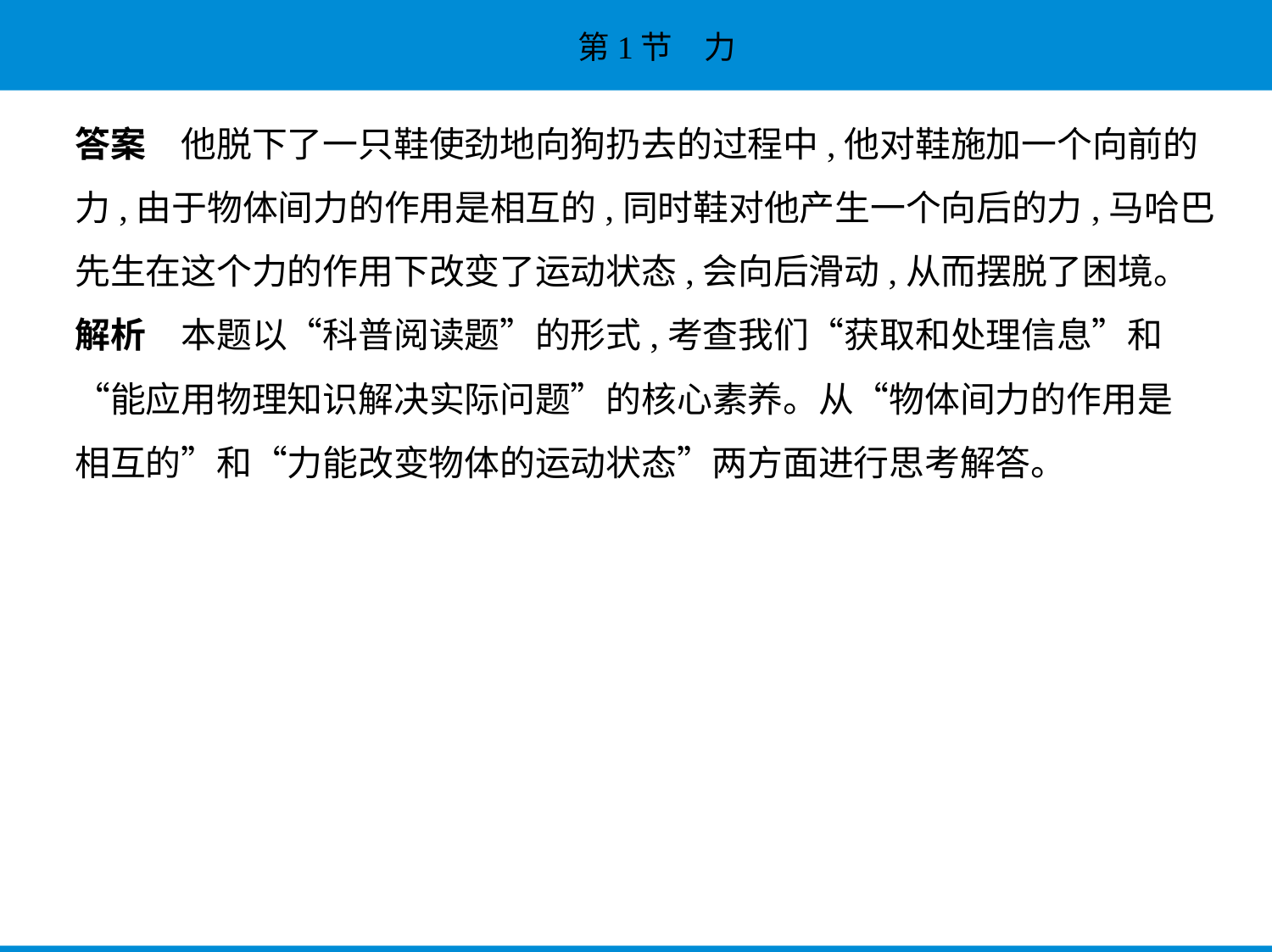

答案　他脱下了一只鞋使劲地向狗扔去的过程中,他对鞋施加一个向前的
力,由于物体间力的作用是相互的,同时鞋对他产生一个向后的力,马哈巴
先生在这个力的作用下改变了运动状态,会向后滑动,从而摆脱了困境。
解析　本题以“科普阅读题”的形式,考查我们“获取和处理信息”和
“能应用物理知识解决实际问题”的核心素养。从“物体间力的作用是
相互的”和“力能改变物体的运动状态”两方面进行思考解答。